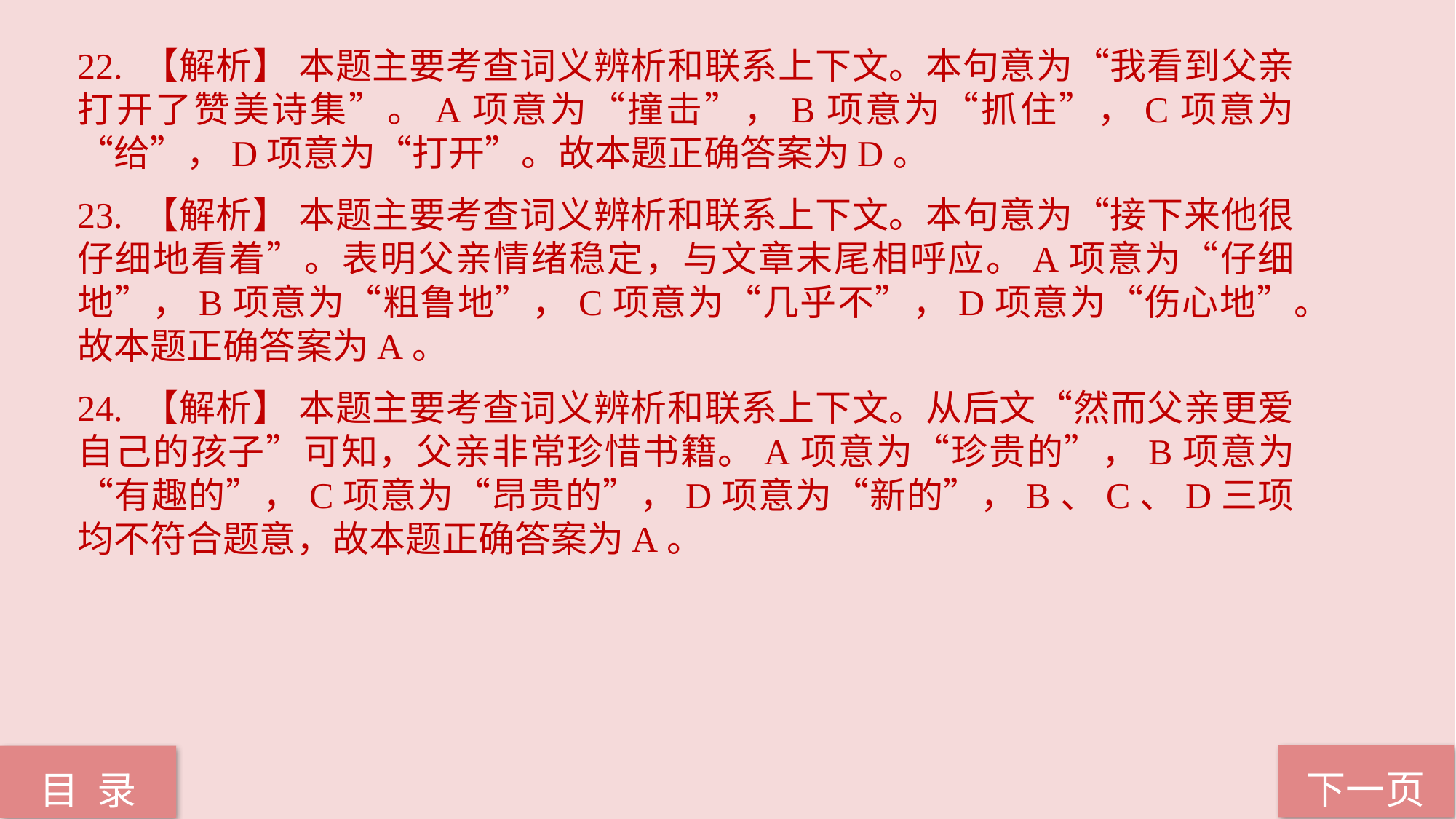

22. 【解析】 本题主要考查词义辨析和联系上下文。本句意为“我看到父亲打开了赞美诗集”。A项意为“撞击”，B项意为“抓住”，C项意为“给”，D项意为“打开”。故本题正确答案为D。
23. 【解析】 本题主要考查词义辨析和联系上下文。本句意为“接下来他很仔细地看着”。表明父亲情绪稳定，与文章末尾相呼应。A项意为“仔细地”，B项意为“粗鲁地”，C项意为“几乎不”，D项意为“伤心地”。故本题正确答案为A。
24. 【解析】 本题主要考查词义辨析和联系上下文。从后文“然而父亲更爱自己的孩子”可知，父亲非常珍惜书籍。A项意为“珍贵的”，B项意为“有趣的”，C项意为“昂贵的”，D项意为“新的”，B、C、D三项均不符合题意，故本题正确答案为A。